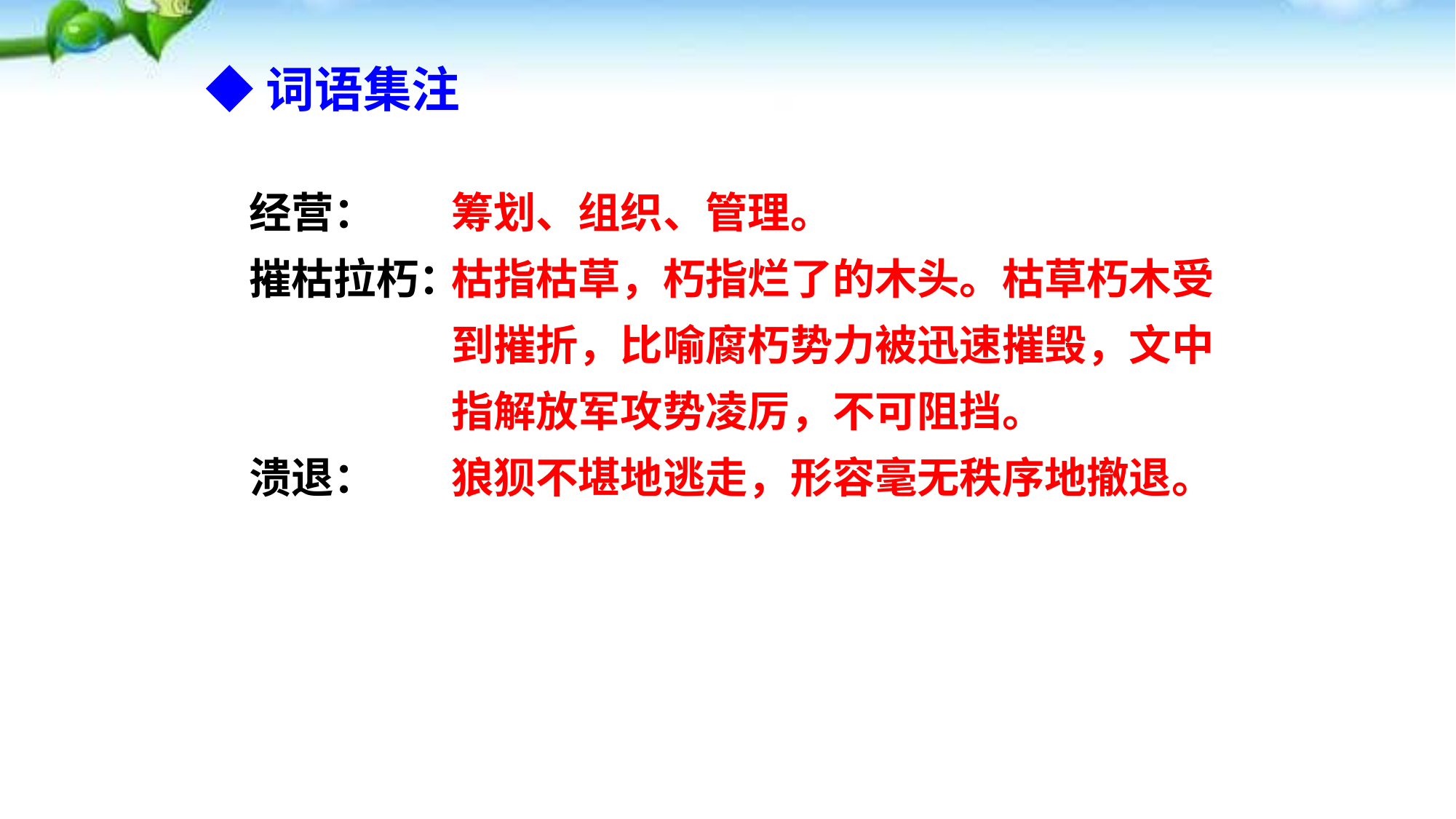

◆词语集注
经营：
摧枯拉朽：

溃退：
筹划、组织、管理。
枯指枯草，朽指烂了的木头。枯草朽木受到摧折，比喻腐朽势力被迅速摧毁，文中指解放军攻势凌厉，不可阻挡。
狼狈不堪地逃走，形容毫无秩序地撤退。